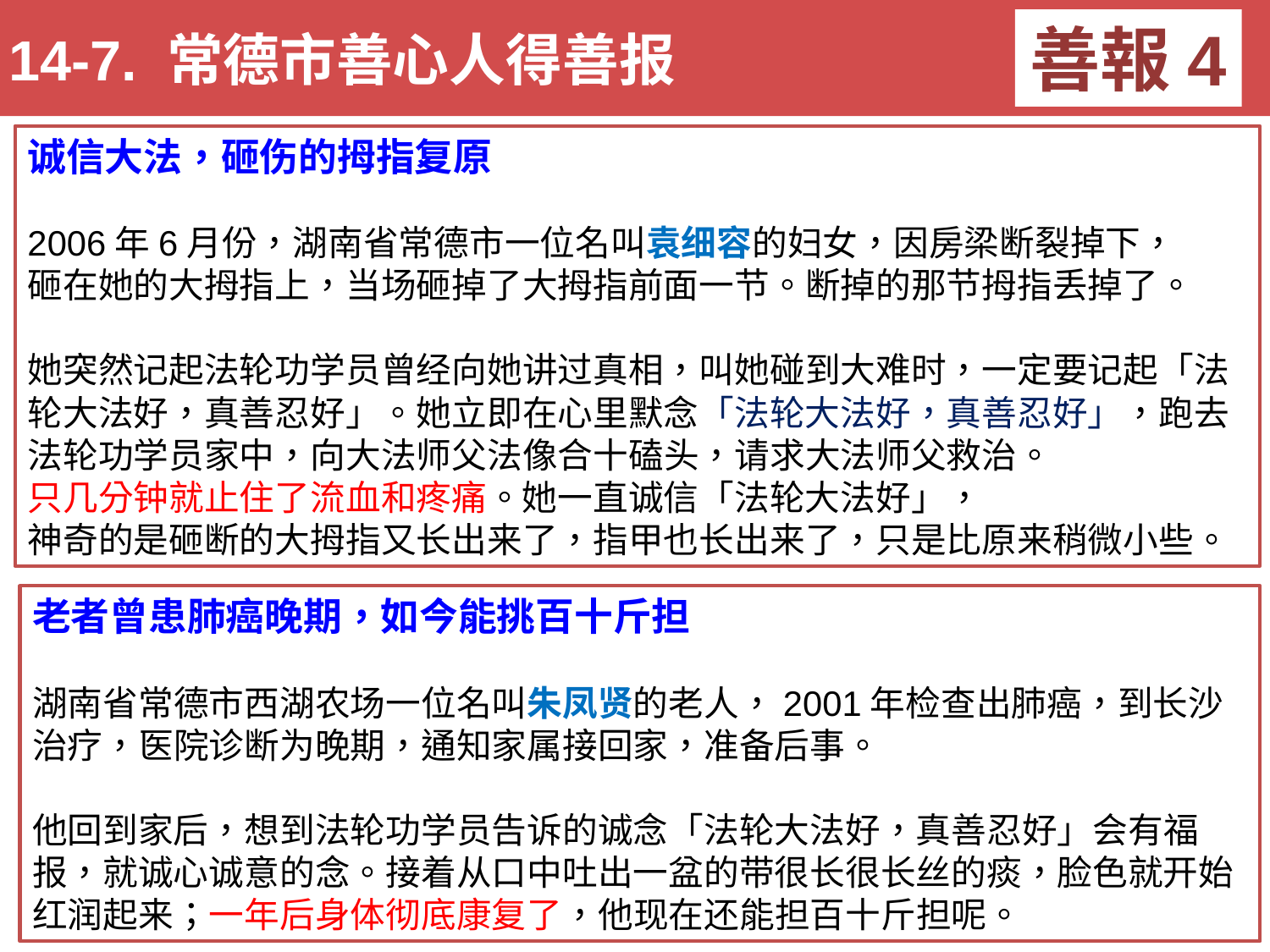

14-7. 常德市善心人得善报
善報4
诚信大法，砸伤的拇指复原

2006年6月份，湖南省常德市一位名叫袁细容的妇女，因房梁断裂掉下，
砸在她的大拇指上，当场砸掉了大拇指前面一节。断掉的那节拇指丢掉了。

她突然记起法轮功学员曾经向她讲过真相，叫她碰到大难时，一定要记起「法轮大法好，真善忍好」。她立即在心里默念「法轮大法好，真善忍好」，跑去法轮功学员家中，向大法师父法像合十磕头，请求大法师父救治。
只几分钟就止住了流血和疼痛。她一直诚信「法轮大法好」，
神奇的是砸断的大拇指又长出来了，指甲也长出来了，只是比原来稍微小些。
老者曾患肺癌晚期，如今能挑百十斤担

湖南省常德市西湖农场一位名叫朱凤贤的老人，2001年检查出肺癌，到长沙治疗，医院诊断为晚期，通知家属接回家，准备后事。

他回到家后，想到法轮功学员告诉的诚念「法轮大法好，真善忍好」会有福报，就诚心诚意的念。接着从口中吐出一盆的带很长很长丝的痰，脸色就开始红润起来；一年后身体彻底康复了，他现在还能担百十斤担呢。